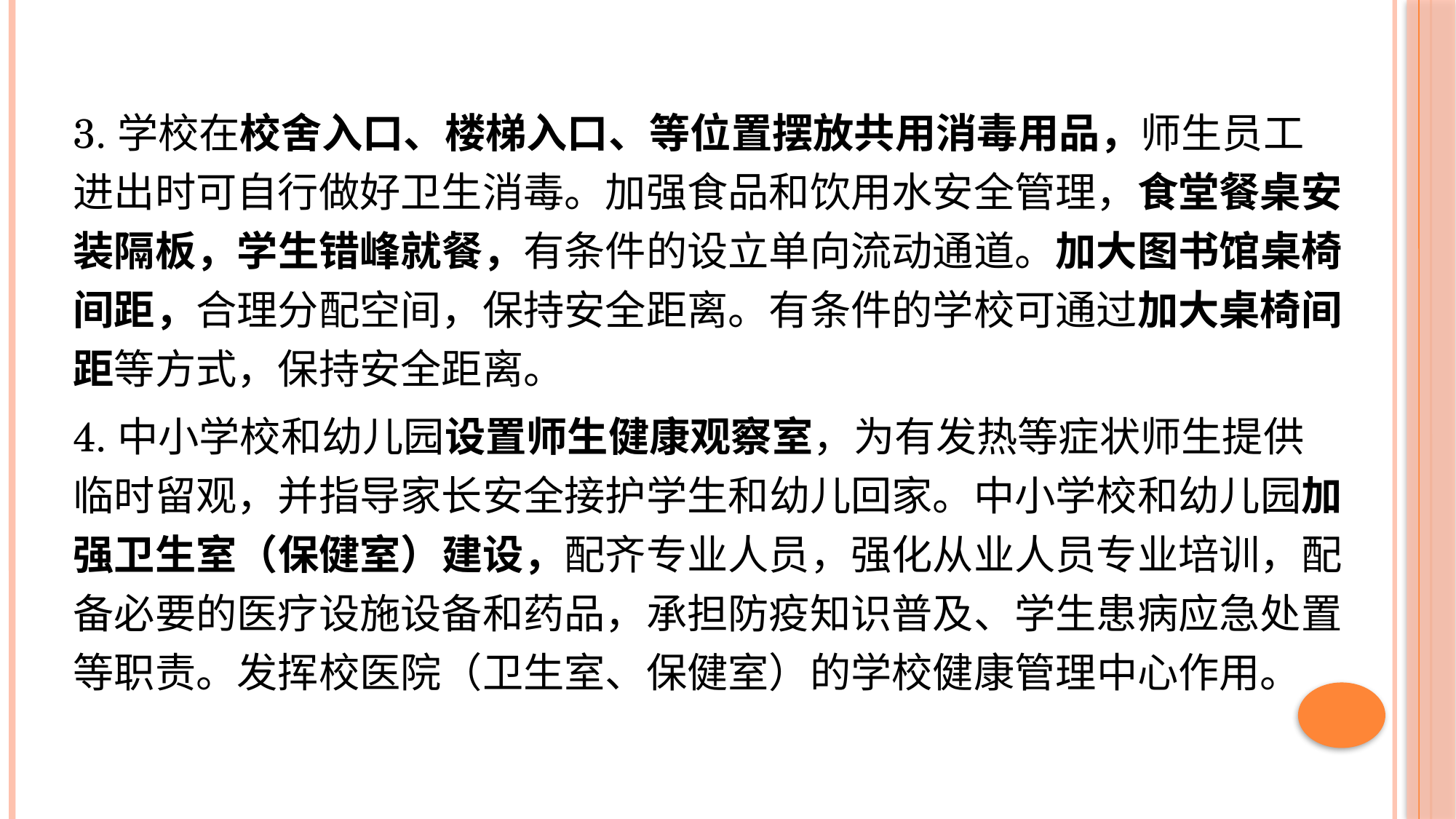

3.学校在校舍入口、楼梯入口、等位置摆放共用消毒用品，师生员工进出时可自行做好卫生消毒。加强食品和饮用水安全管理，食堂餐桌安装隔板，学生错峰就餐，有条件的设立单向流动通道。加大图书馆桌椅间距，合理分配空间，保持安全距离。有条件的学校可通过加大桌椅间距等方式，保持安全距离。
4.中小学校和幼儿园设置师生健康观察室，为有发热等症状师生提供临时留观，并指导家长安全接护学生和幼儿回家。中小学校和幼儿园加强卫生室（保健室）建设，配齐专业人员，强化从业人员专业培训，配备必要的医疗设施设备和药品，承担防疫知识普及、学生患病应急处置等职责。发挥校医院（卫生室、保健室）的学校健康管理中心作用。